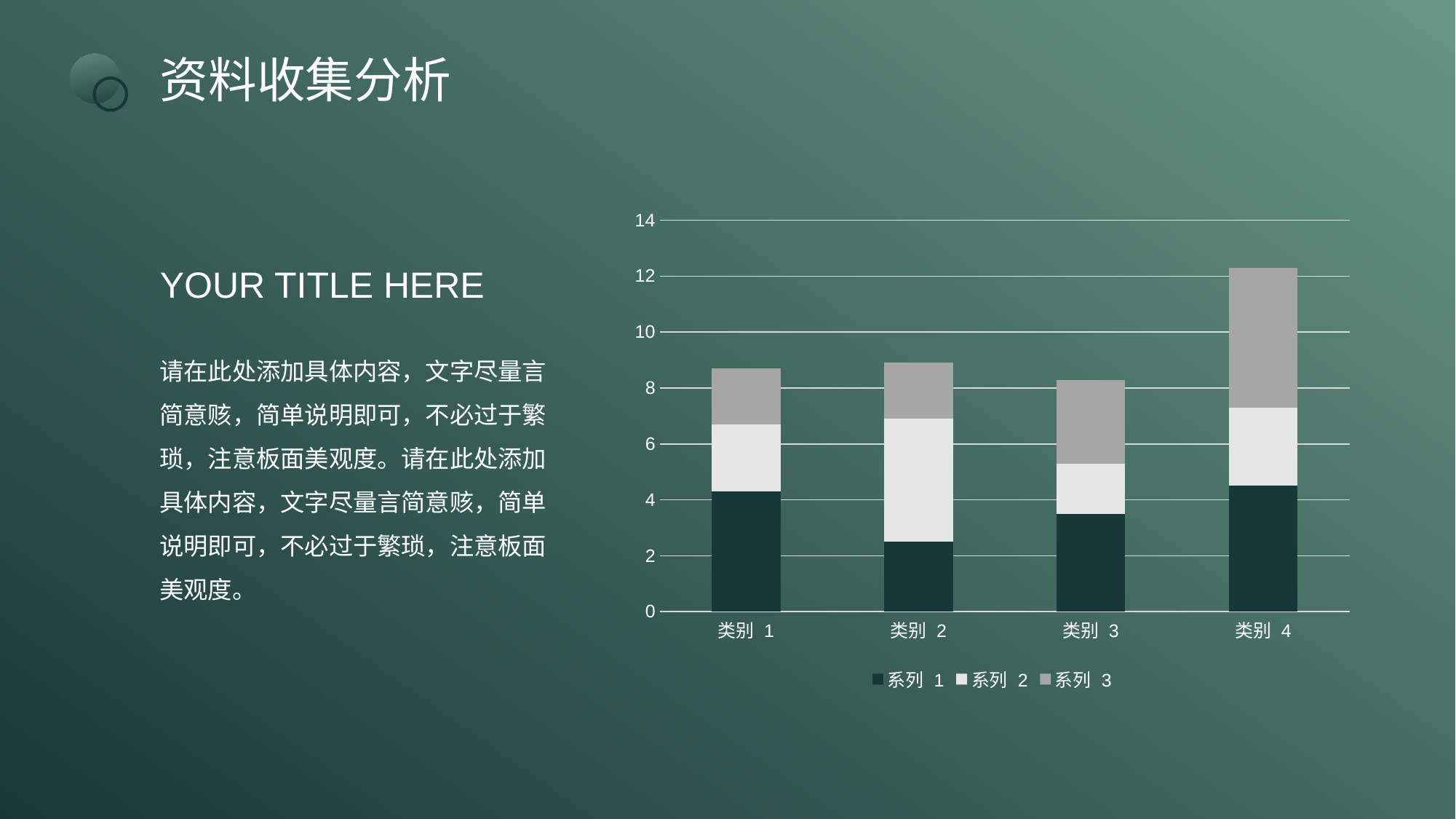

资料收集分析

### Chart

| Category | 系列 1 | 系列 2 | 系列 3 |
|---|---|---|---|
| 类别 1 | 4.3 | 2.4 | 2.0 |
| 类别 2 | 2.5 | 4.4 | 2.0 |
| 类别 3 | 3.5 | 1.8 | 3.0 |
| 类别 4 | 4.5 | 2.8 | 5.0 |
YOUR TITLE HERE
请在此处添加具体内容，文字尽量言简意赅，简单说明即可，不必过于繁琐，注意板面美观度。请在此处添加具体内容，文字尽量言简意赅，简单说明即可，不必过于繁琐，注意板面美观度。